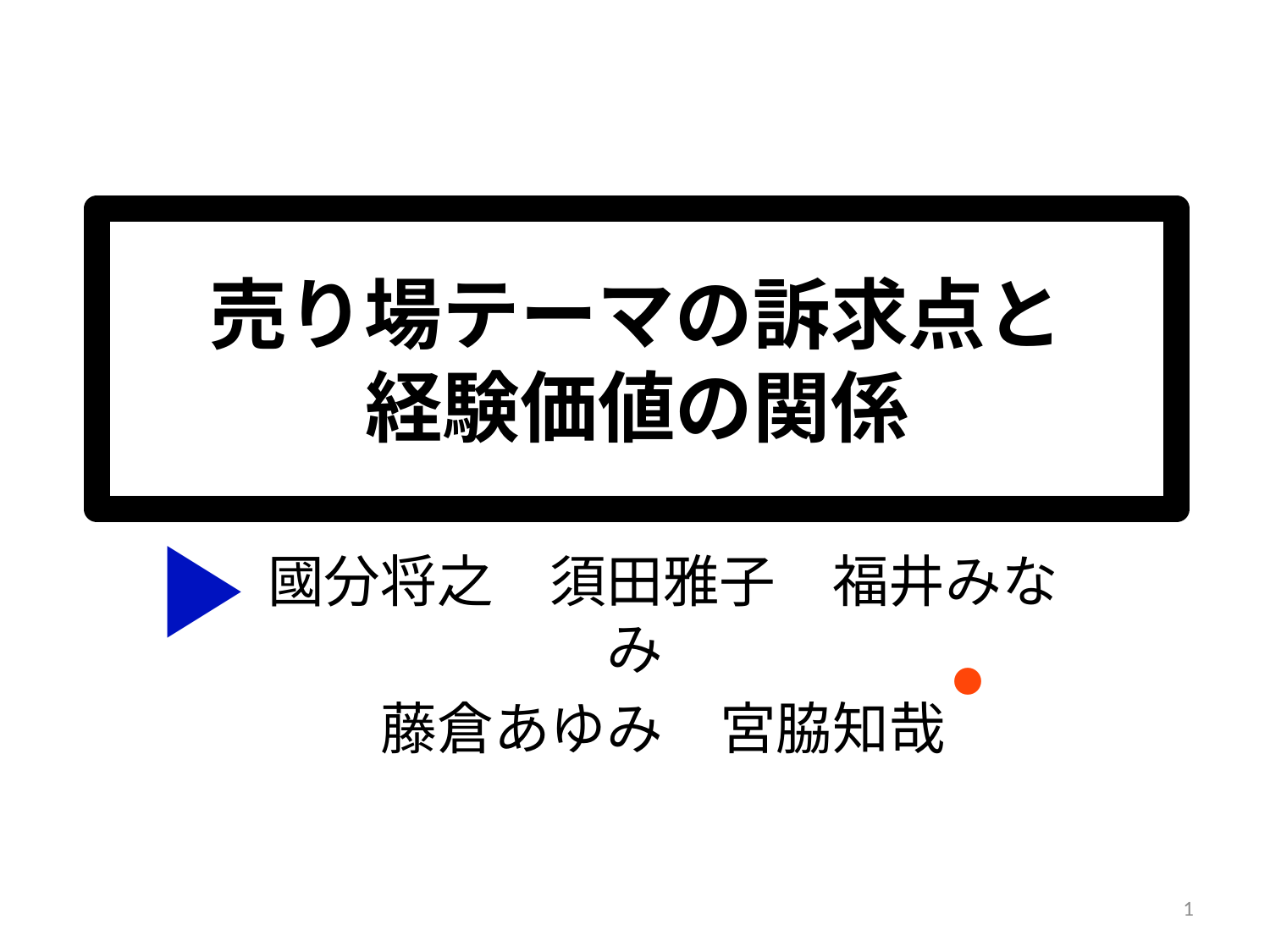

# 売り場テーマの訴求点と 経験価値の関係
▶
　國分将之　須田雅子　福井みなみ
　藤倉あゆみ　宮脇知哉
・
1